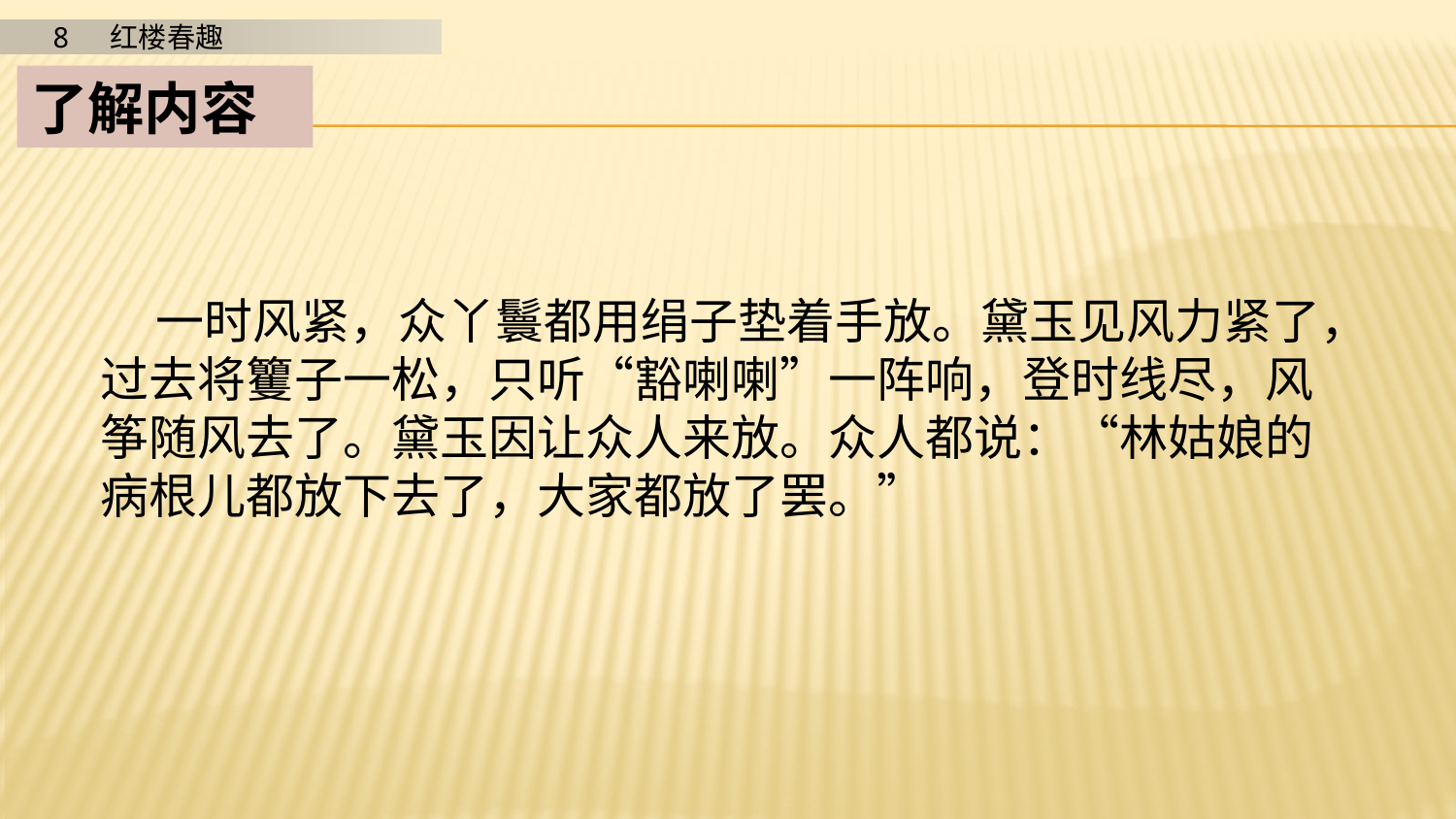

了解内容
    一时风紧，众丫鬟都用绢子垫着手放。黛玉见风力紧了，过去将籰子一松，只听“豁喇喇”一阵响，登时线尽，风筝随风去了。黛玉因让众人来放。众人都说：“林姑娘的病根儿都放下去了，大家都放了罢。”